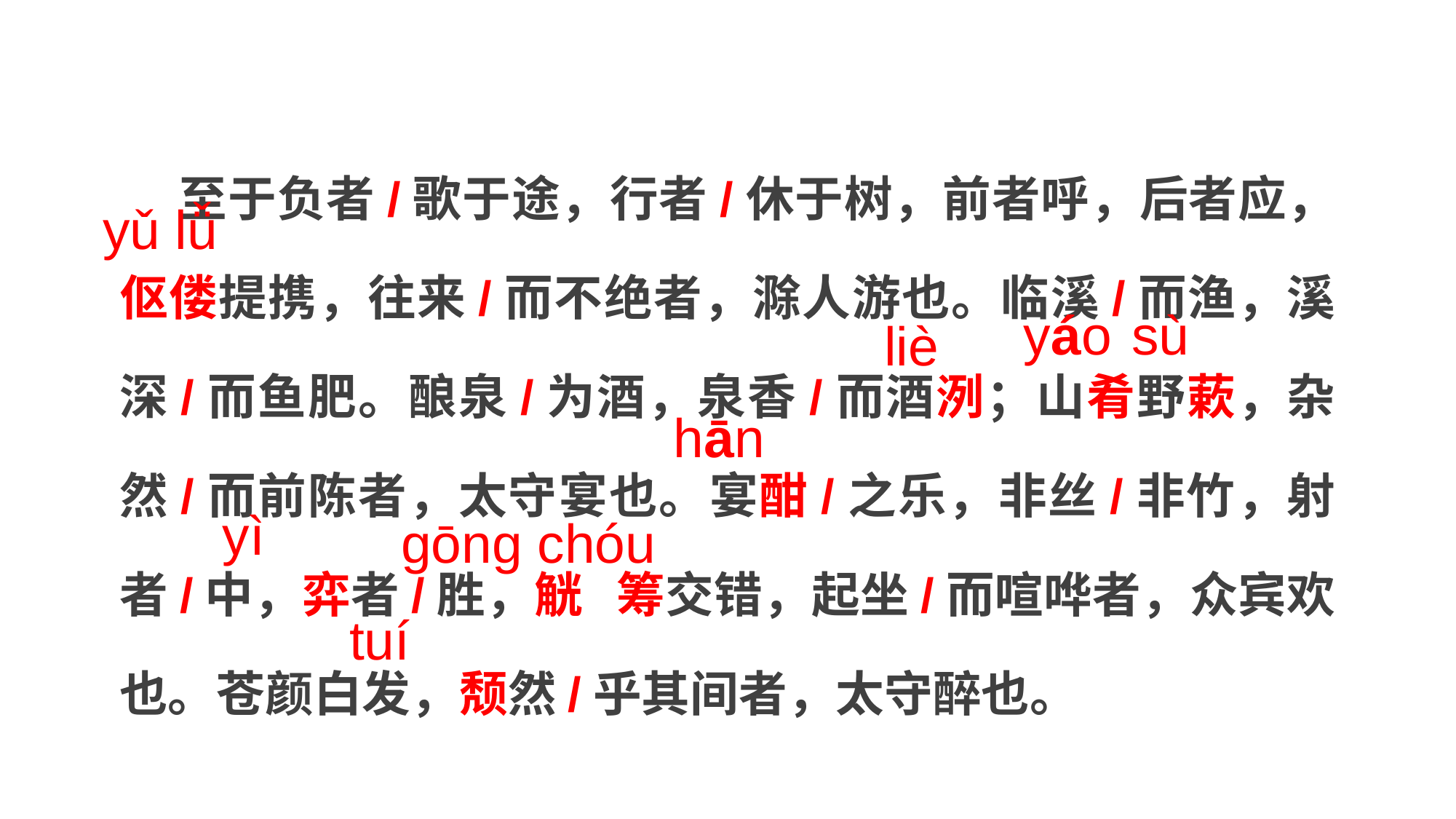

至于负者/歌于途，行者/休于树，前者呼，后者应，伛偻提携，往来/而不绝者，滁人游也。临溪/而渔，溪深/而鱼肥。酿泉/为酒，泉香/而酒洌；山肴野蔌，杂然/而前陈者，太守宴也。宴酣/之乐，非丝/非竹，射者/中，弈者/胜，觥   筹交错，起坐/而喧哗者，众宾欢也。苍颜白发，颓然/乎其间者，太守醉也。
yǔ lǚ
yáo
sù
liè
hān
yì
gōng chóu
tuí